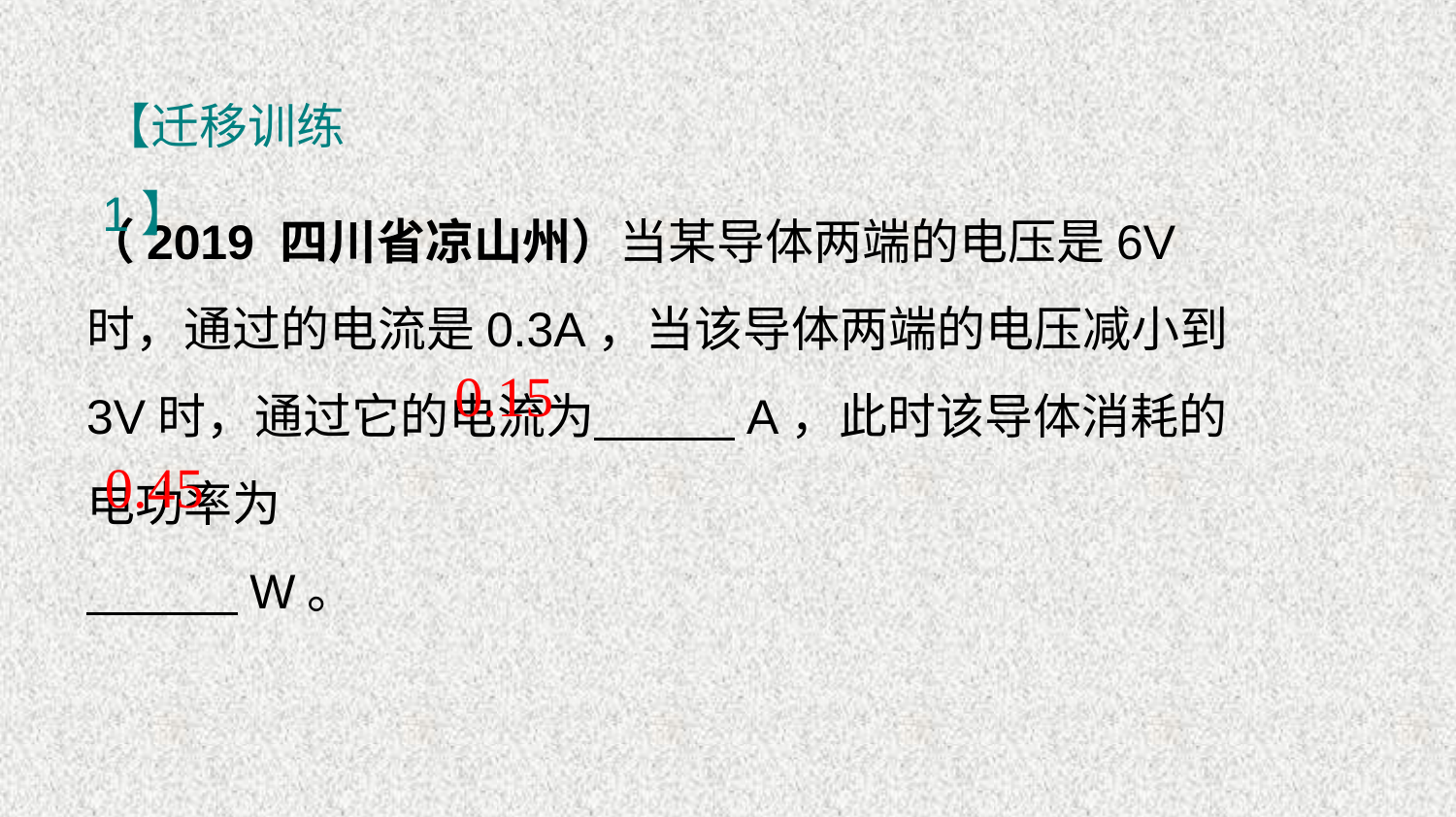

【迁移训练1】
（2019 四川省凉山州）当某导体两端的电压是6V时，通过的电流是0.3A，当该导体两端的电压减小到3V时，通过它的电流为　    　A，此时该导体消耗的电功率为
　     　W。
0.15
0.45